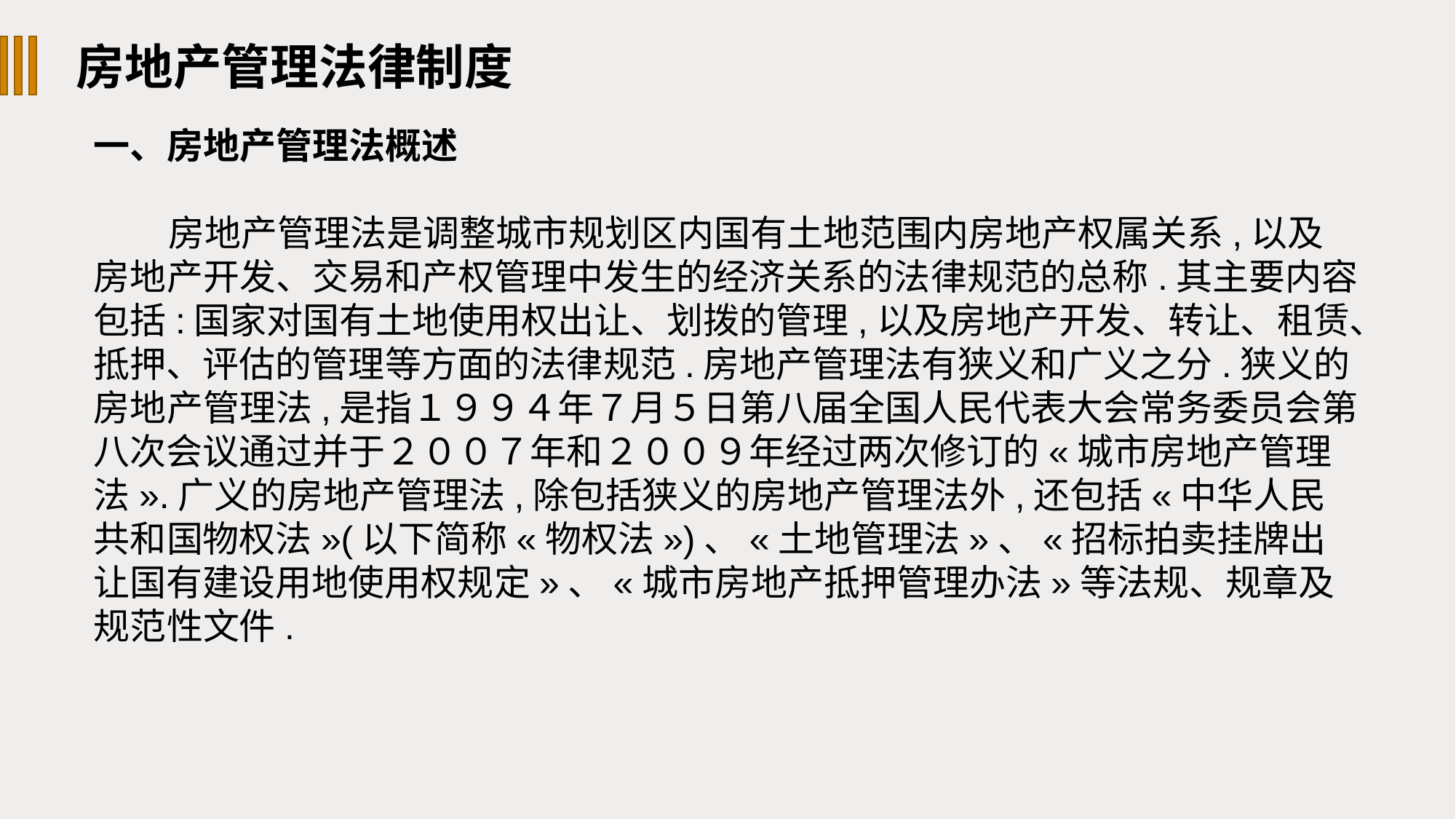

房地产管理法律制度

一、房地产管理法概述

房地产管理法是调整城市规划区内国有土地范围内房地产权属关系,以及房地产开发、交易和产权管理中发生的经济关系的法律规范的总称.其主要内容包括:国家对国有土地使用权出让、划拨的管理,以及房地产开发、转让、租赁、抵押、评估的管理等方面的法律规范.房地产管理法有狭义和广义之分.狭义的房地产管理法,是指１９９４年７月５日第八届全国人民代表大会常务委员会第八次会议通过并于２００７年和２００９年经过两次修订的«城市房地产管理法».广义的房地产管理法,除包括狭义的房地产管理法外,还包括«中华人民共和国物权法»(以下简称«物权法»)、«土地管理法»、«招标拍卖挂牌出让国有建设用地使用权规定»、«城市房地产抵押管理办法»等法规、规章及规范性文件.